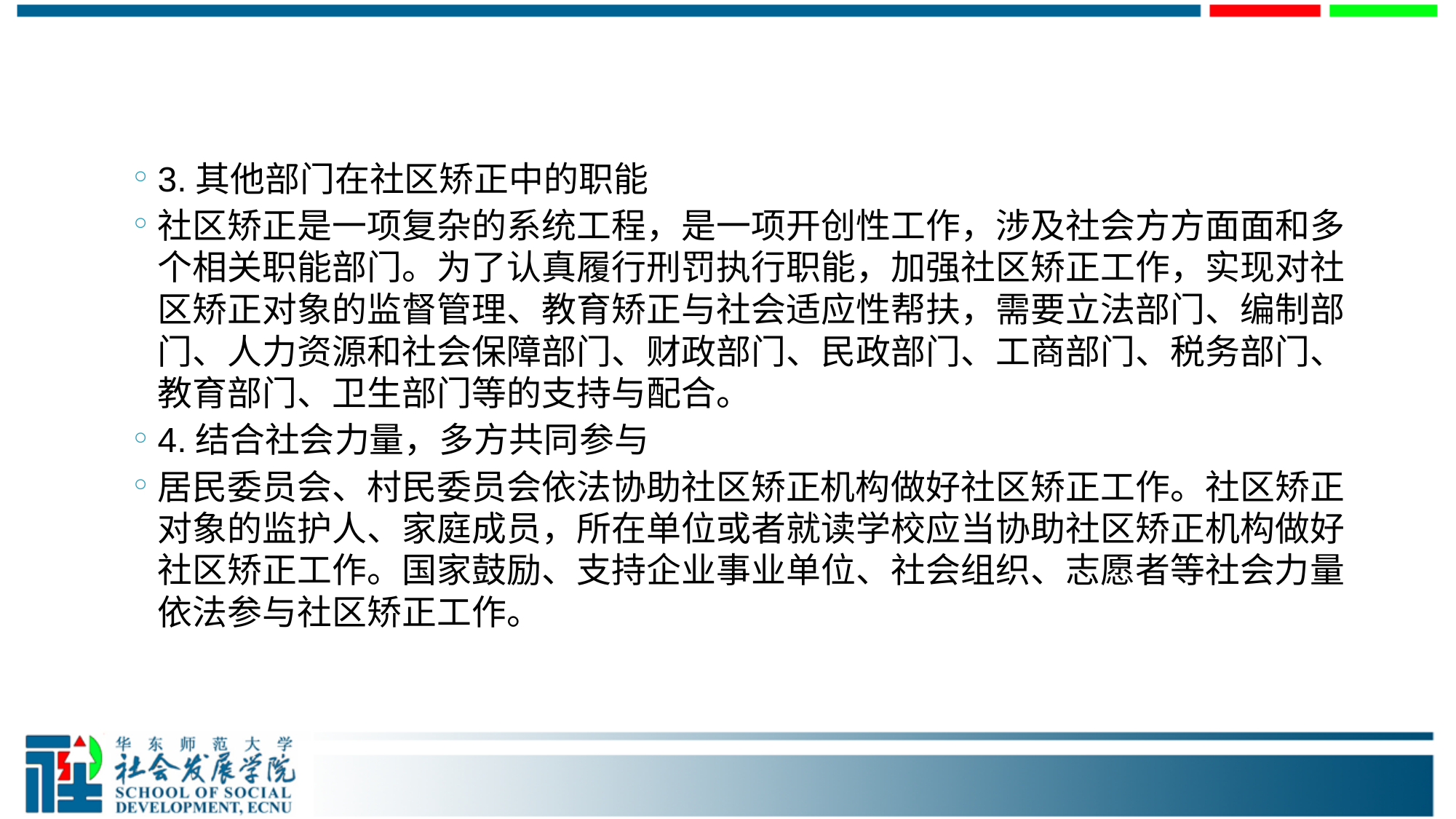

#
3.其他部门在社区矫正中的职能
社区矫正是一项复杂的系统工程，是一项开创性工作，涉及社会方方面面和多个相关职能部门。为了认真履行刑罚执行职能，加强社区矫正工作，实现对社区矫正对象的监督管理、教育矫正与社会适应性帮扶，需要立法部门、编制部门、人力资源和社会保障部门、财政部门、民政部门、工商部门、税务部门、教育部门、卫生部门等的支持与配合。
4.结合社会力量，多方共同参与
居民委员会、村民委员会依法协助社区矫正机构做好社区矫正工作。社区矫正对象的监护人、家庭成员，所在单位或者就读学校应当协助社区矫正机构做好社区矫正工作。国家鼓励、支持企业事业单位、社会组织、志愿者等社会力量依法参与社区矫正工作。